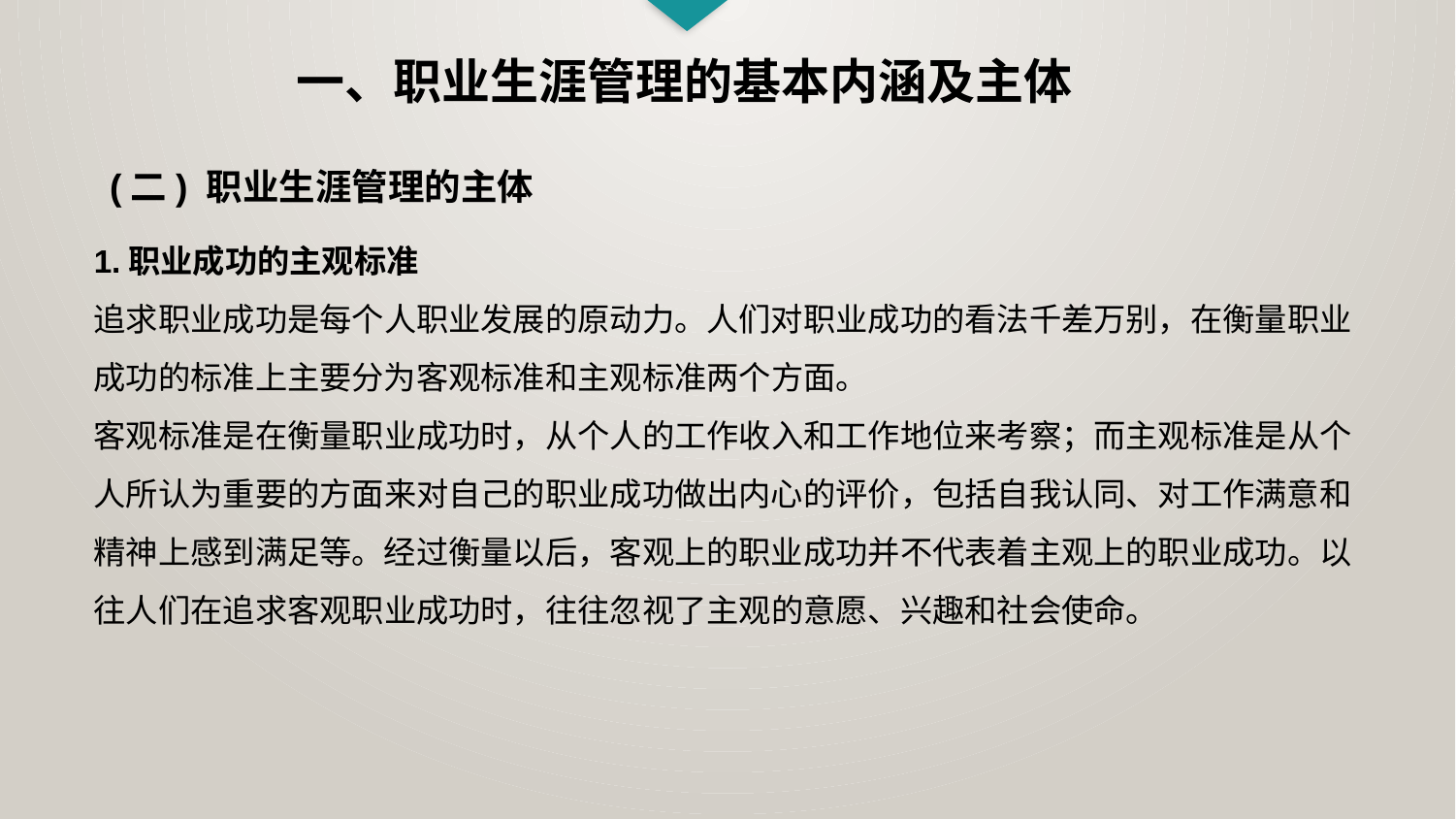

一、职业生涯管理的基本内涵及主体
(二) 职业生涯管理的主体
1.职业成功的主观标准
追求职业成功是每个人职业发展的原动力。人们对职业成功的看法千差万别，在衡量职业成功的标准上主要分为客观标准和主观标准两个方面。
客观标准是在衡量职业成功时，从个人的工作收入和工作地位来考察；而主观标准是从个人所认为重要的方面来对自己的职业成功做出内心的评价，包括自我认同、对工作满意和精神上感到满足等。经过衡量以后，客观上的职业成功并不代表着主观上的职业成功。以往人们在追求客观职业成功时，往往忽视了主观的意愿、兴趣和社会使命。
12